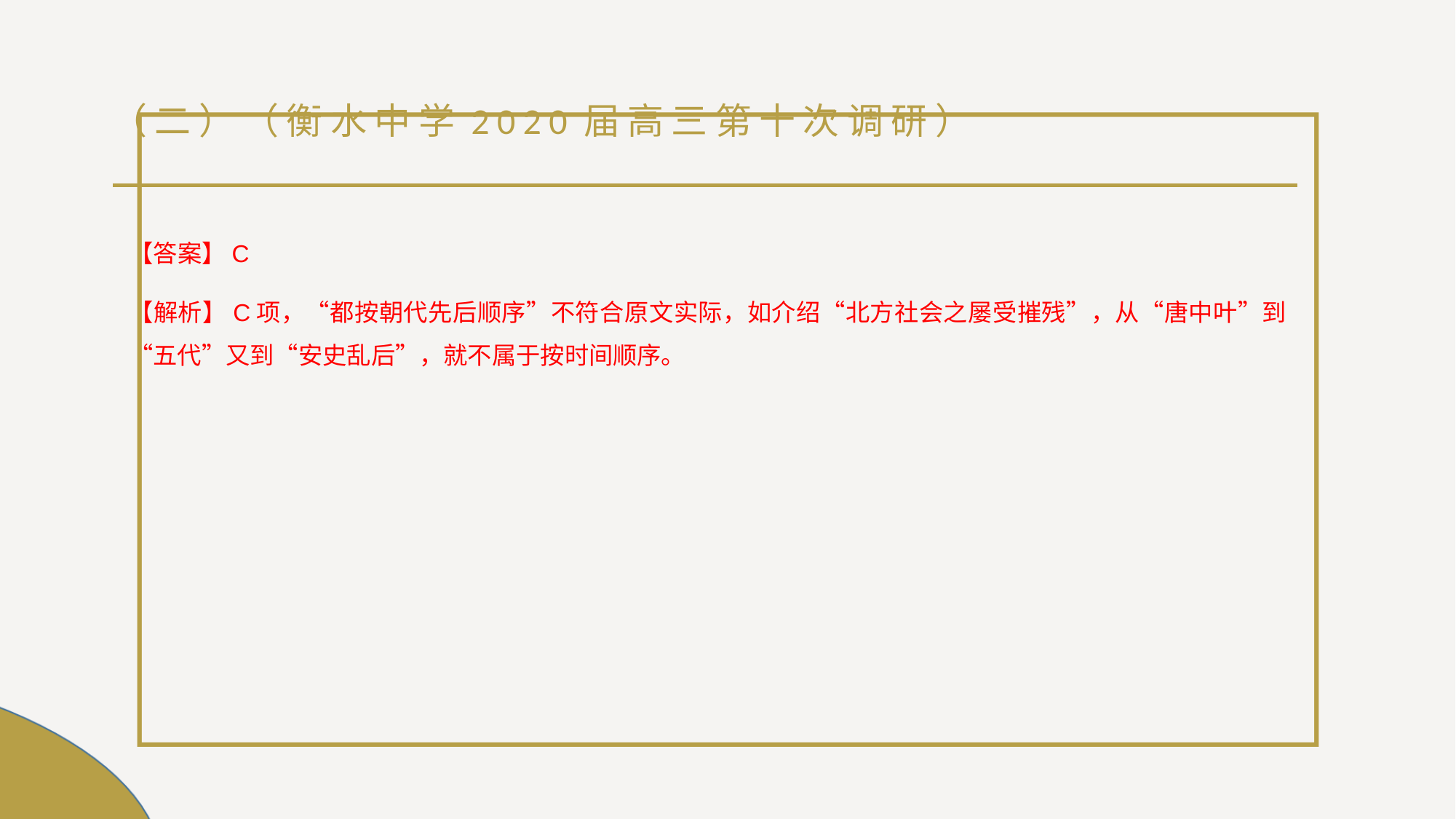

# （二）（衡水中学2020届高三第十次调研）
【答案】C
【解析】C项，“都按朝代先后顺序”不符合原文实际，如介绍“北方社会之屡受摧残”，从“唐中叶”到“五代”又到“安史乱后”，就不属于按时间顺序。